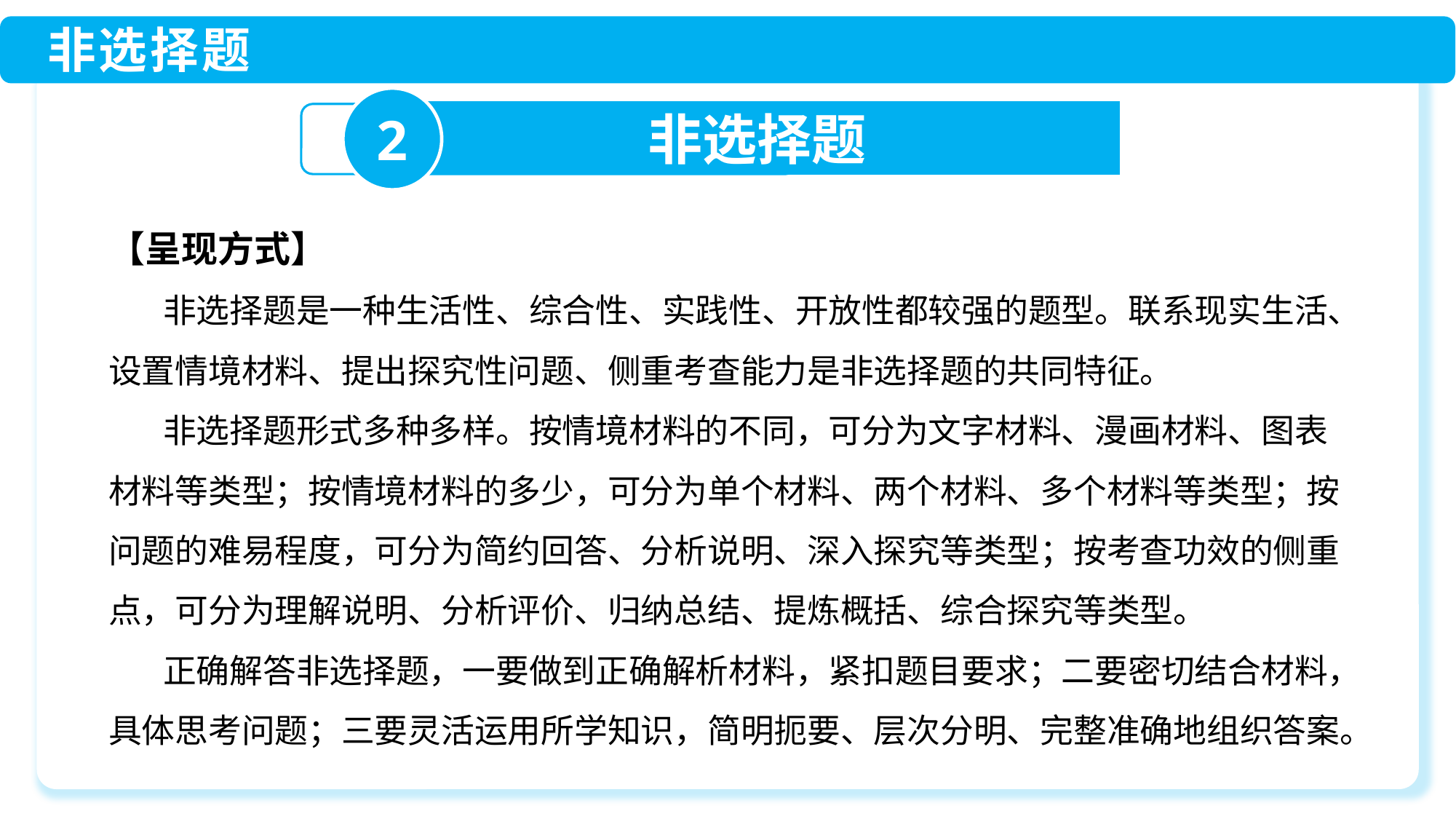

2
非选择题

【呈现方式】
非选择题是一种生活性、综合性、实践性、开放性都较强的题型。联系现实生活、设置情境材料、提出探究性问题、侧重考查能力是非选择题的共同特征。
非选择题形式多种多样。按情境材料的不同，可分为文字材料、漫画材料、图表材料等类型；按情境材料的多少，可分为单个材料、两个材料、多个材料等类型；按问题的难易程度，可分为简约回答、分析说明、深入探究等类型；按考查功效的侧重点，可分为理解说明、分析评价、归纳总结、提炼概括、综合探究等类型。
正确解答非选择题，一要做到正确解析材料，紧扣题目要求；二要密切结合材料，具体思考问题；三要灵活运用所学知识，简明扼要、层次分明、完整准确地组织答案。